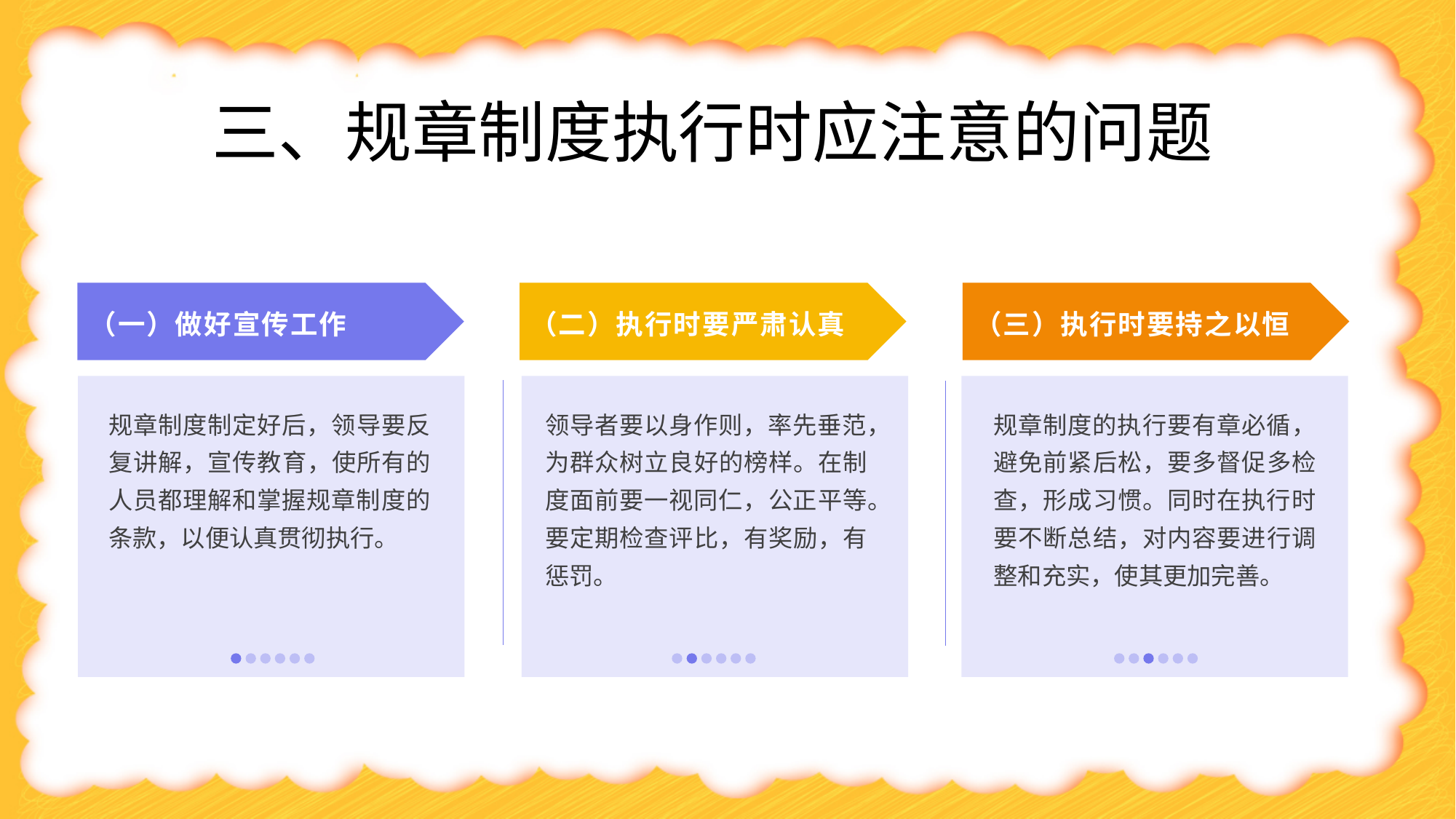

三、规章制度执行时应注意的问题

（一）做好宣传工作

规章制度制定好后，领导要反复讲解，宣传教育，使所有的人员都理解和掌握规章制度的条款，以便认真贯彻执行。

（二）执行时要严肃认真

领导者要以身作则，率先垂范，为群众树立良好的榜样。在制度面前要一视同仁，公正平等。要定期检查评比，有奖励，有惩罚。

（三）执行时要持之以恒

规章制度的执行要有章必循，避免前紧后松，要多督促多检查，形成习惯。同时在执行时要不断总结，对内容要进行调整和充实，使其更加完善。